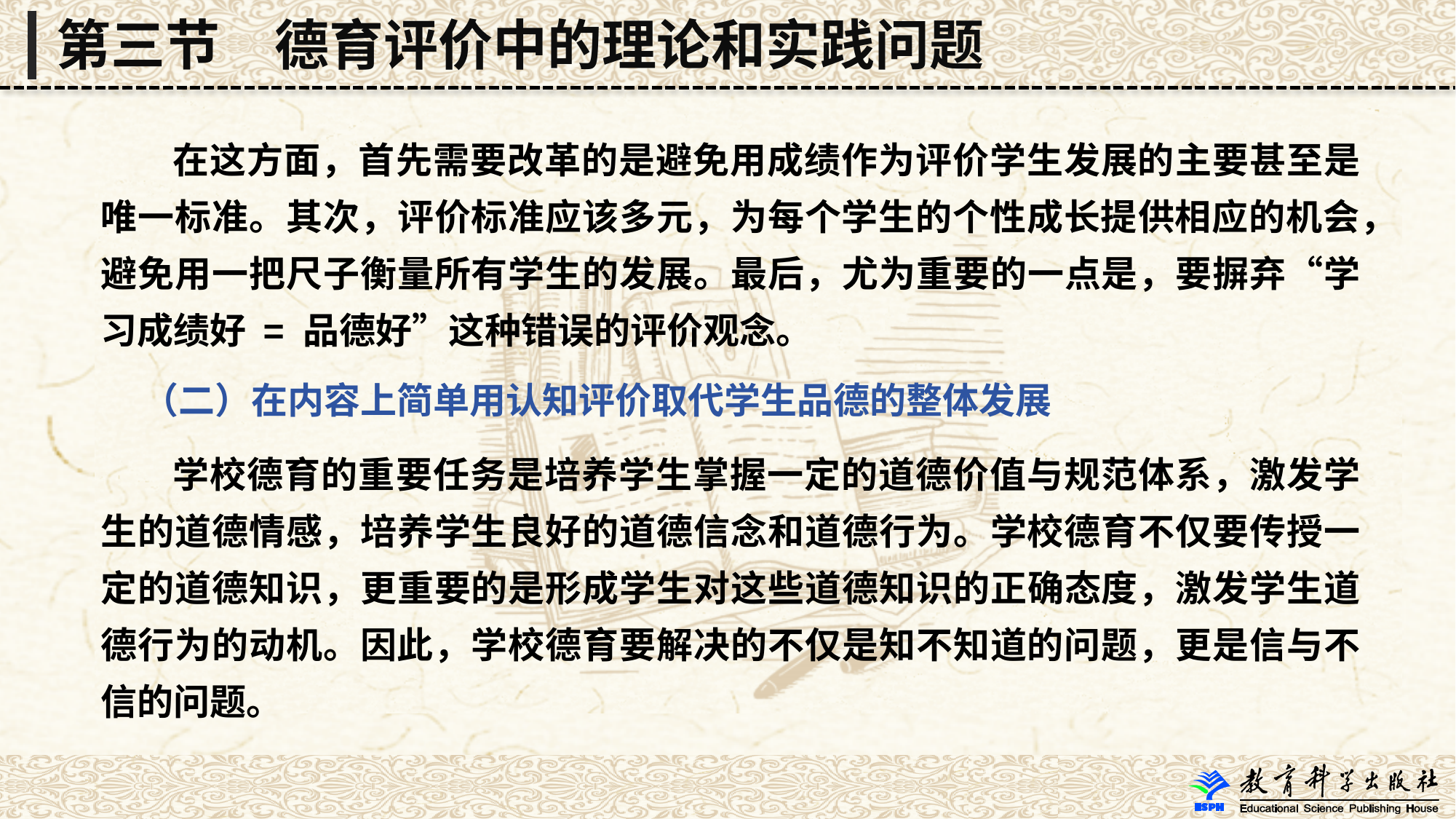

第三节　德育评价中的理论和实践问题
       在这方面，首先需要改革的是避免用成绩作为评价学生发展的主要甚至是唯一标准。其次，评价标准应该多元，为每个学生的个性成长提供相应的机会，避免用一把尺子衡量所有学生的发展。最后，尤为重要的一点是，要摒弃“学习成绩好 = 品德好”这种错误的评价观念。

    （二）在内容上简单用认知评价取代学生品德的整体发展

       学校德育的重要任务是培养学生掌握一定的道德价值与规范体系，激发学生的道德情感，培养学生良好的道德信念和道德行为。学校德育不仅要传授一定的道德知识，更重要的是形成学生对这些道德知识的正确态度，激发学生道德行为的动机。因此，学校德育要解决的不仅是知不知道的问题，更是信与不信的问题。